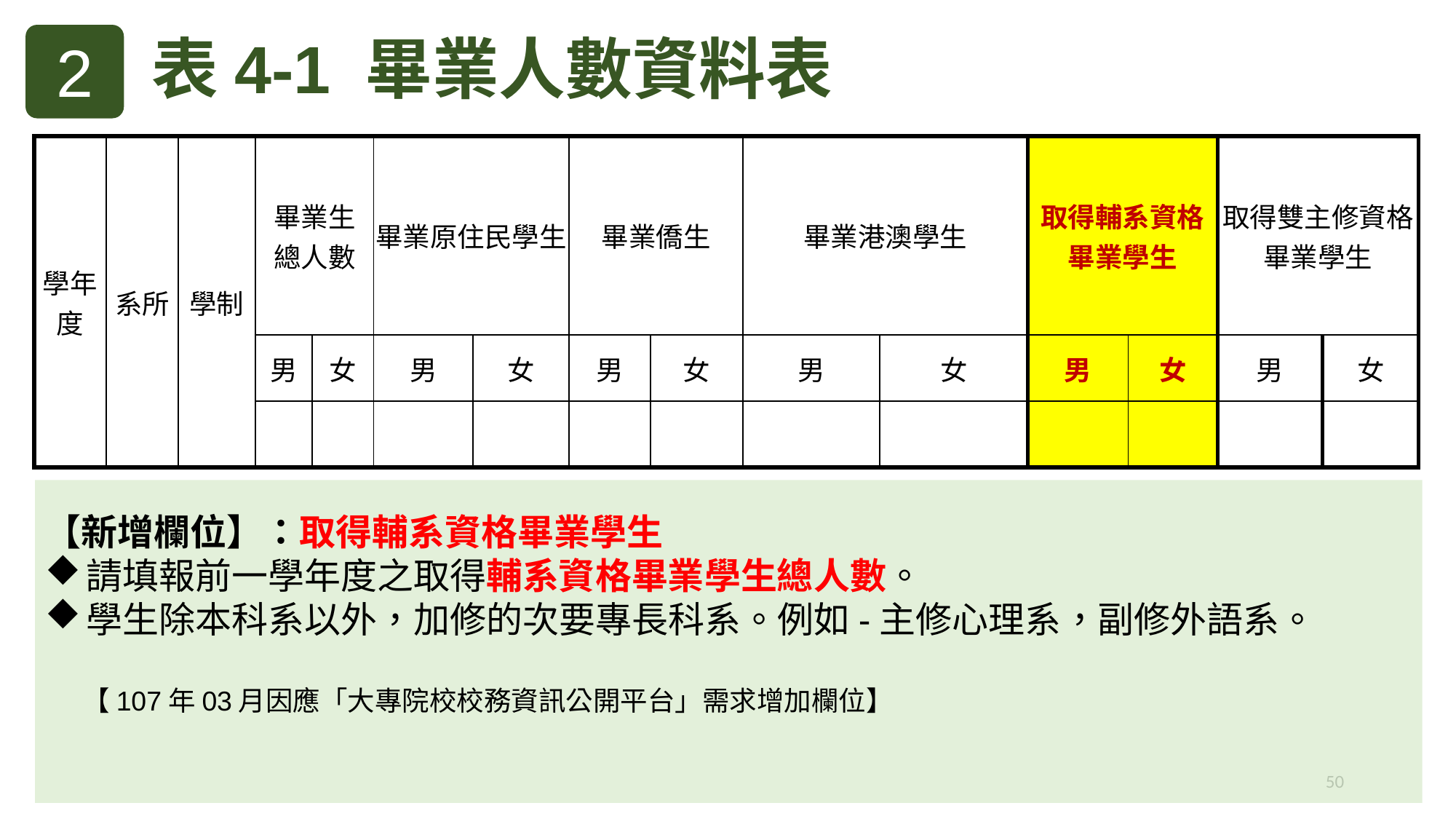

2

表4-1 畢業人數資料表
| 學年度 | 系所 | 學制 | 畢業生 總人數 |  | 畢業原住民學生 |  | 畢業僑生 |  | 畢業港澳學生 |  | 取得輔系資格 畢業學生 |  | 取得雙主修資格 畢業學生 |  |
| --- | --- | --- | --- | --- | --- | --- | --- | --- | --- | --- | --- | --- | --- | --- |
|  |  |  | 男 | 女 | 男 | 女 | 男 | 女 | 男 | 女 | 男 | 女 | 男 | 女 |
|  |  |  |  |  |  |  |  |  |  |  |  |  |  |  |

【新增欄位】：取得輔系資格畢業學生
請填報前一學年度之取得輔系資格畢業學生總人數。
學生除本科系以外，加修的次要專長科系。例如-主修心理系，副修外語系。

     【107年03月因應「大專院校校務資訊公開平台」需求增加欄位】
50